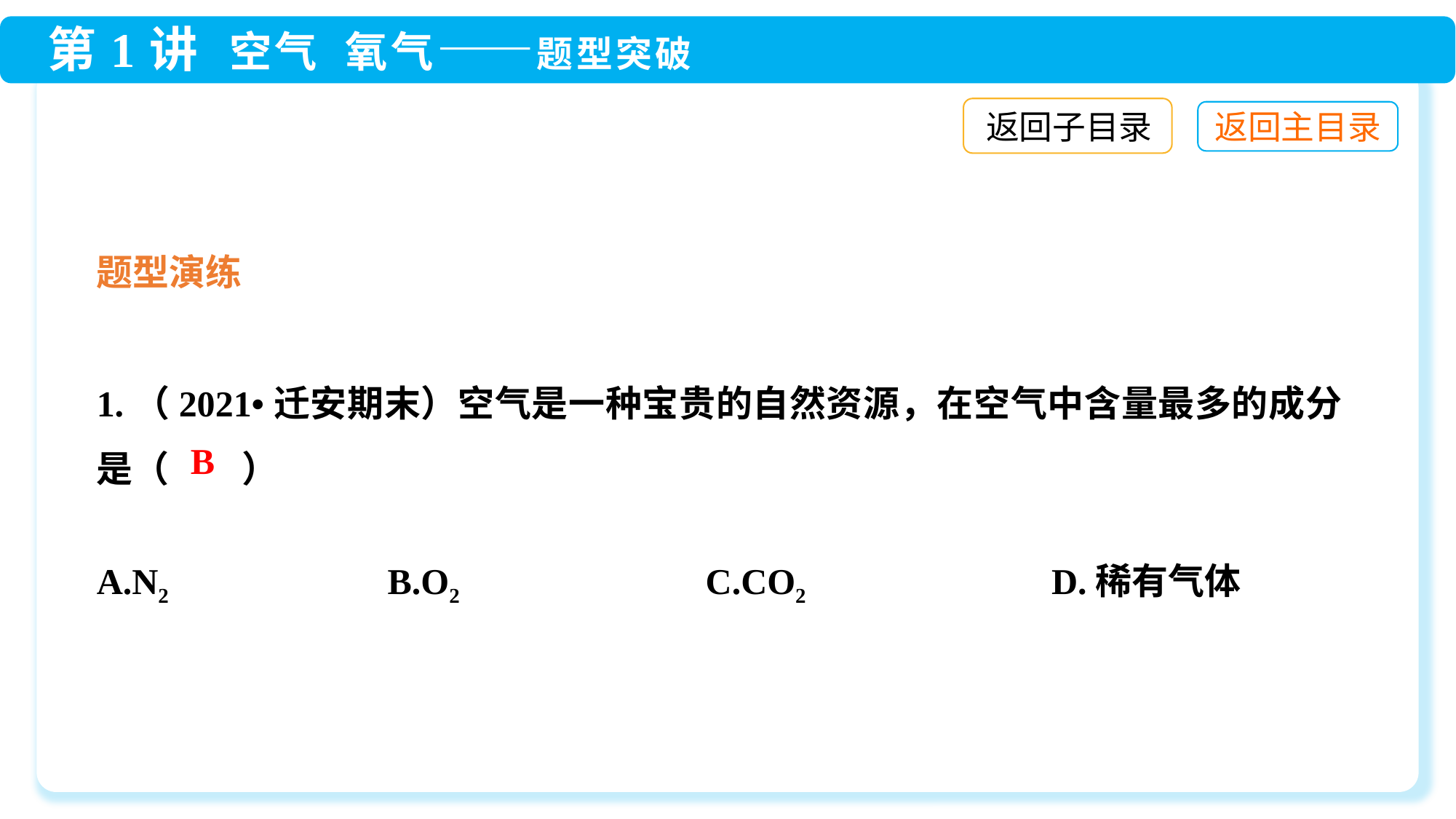

返回子目录
题型演练

1.（2021•迁安期末）空气是一种宝贵的自然资源，在空气中含量最多的成分是（　　）

A.N2	                    B.O2                           C.CO2	                     D.稀有气体
B